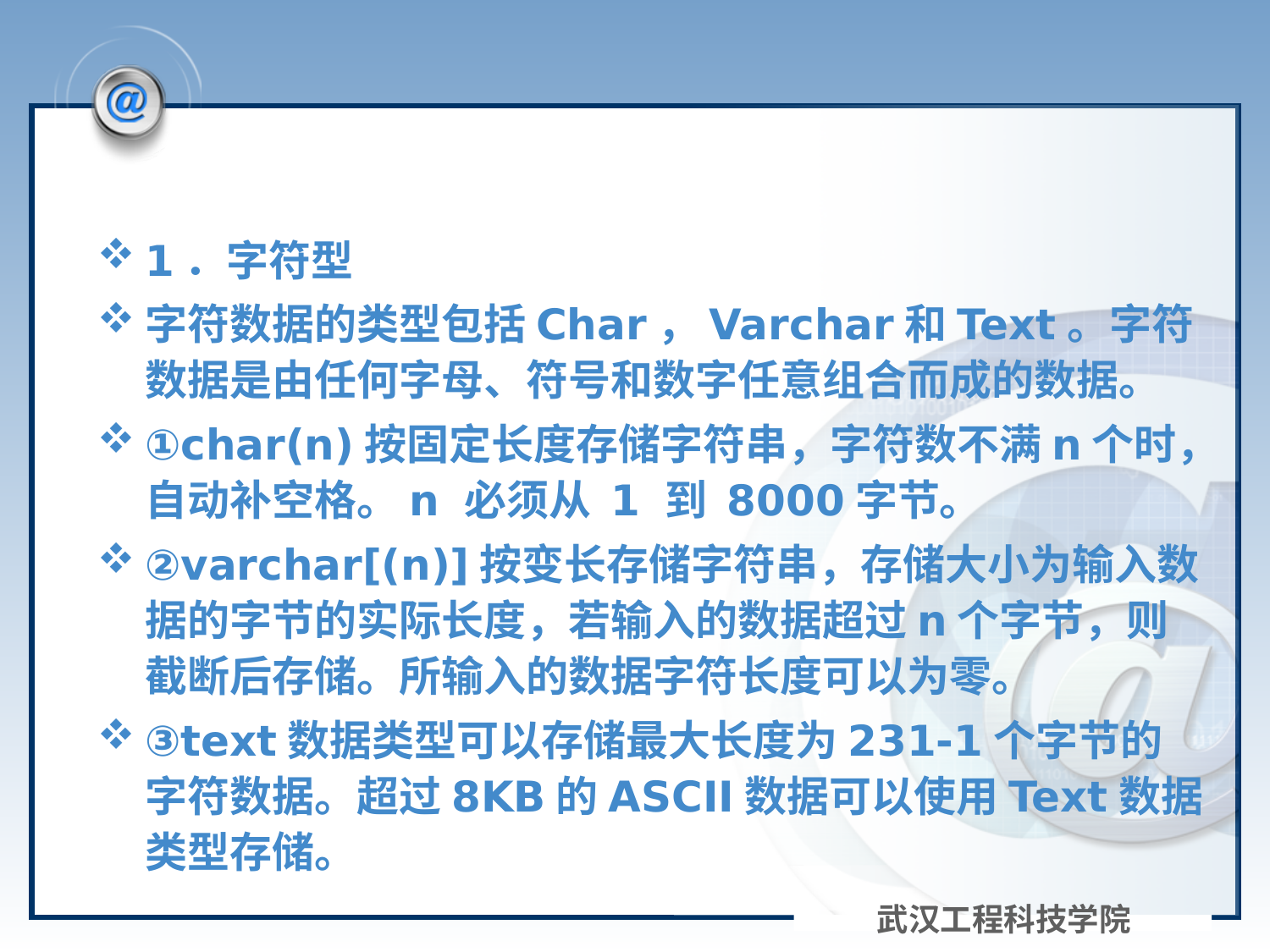

1．字符型
字符数据的类型包括Char，Varchar和Text。字符数据是由任何字母、符号和数字任意组合而成的数据。
①char(n)按固定长度存储字符串，字符数不满n个时，自动补空格。n 必须从 1 到 8000字节。
②varchar[(n)]按变长存储字符串，存储大小为输入数据的字节的实际长度，若输入的数据超过n个字节，则截断后存储。所输入的数据字符长度可以为零。
③text数据类型可以存储最大长度为231-1个字节的字符数据。超过8KB的ASCII数据可以使用Text数据类型存储。
武汉工程科技学院